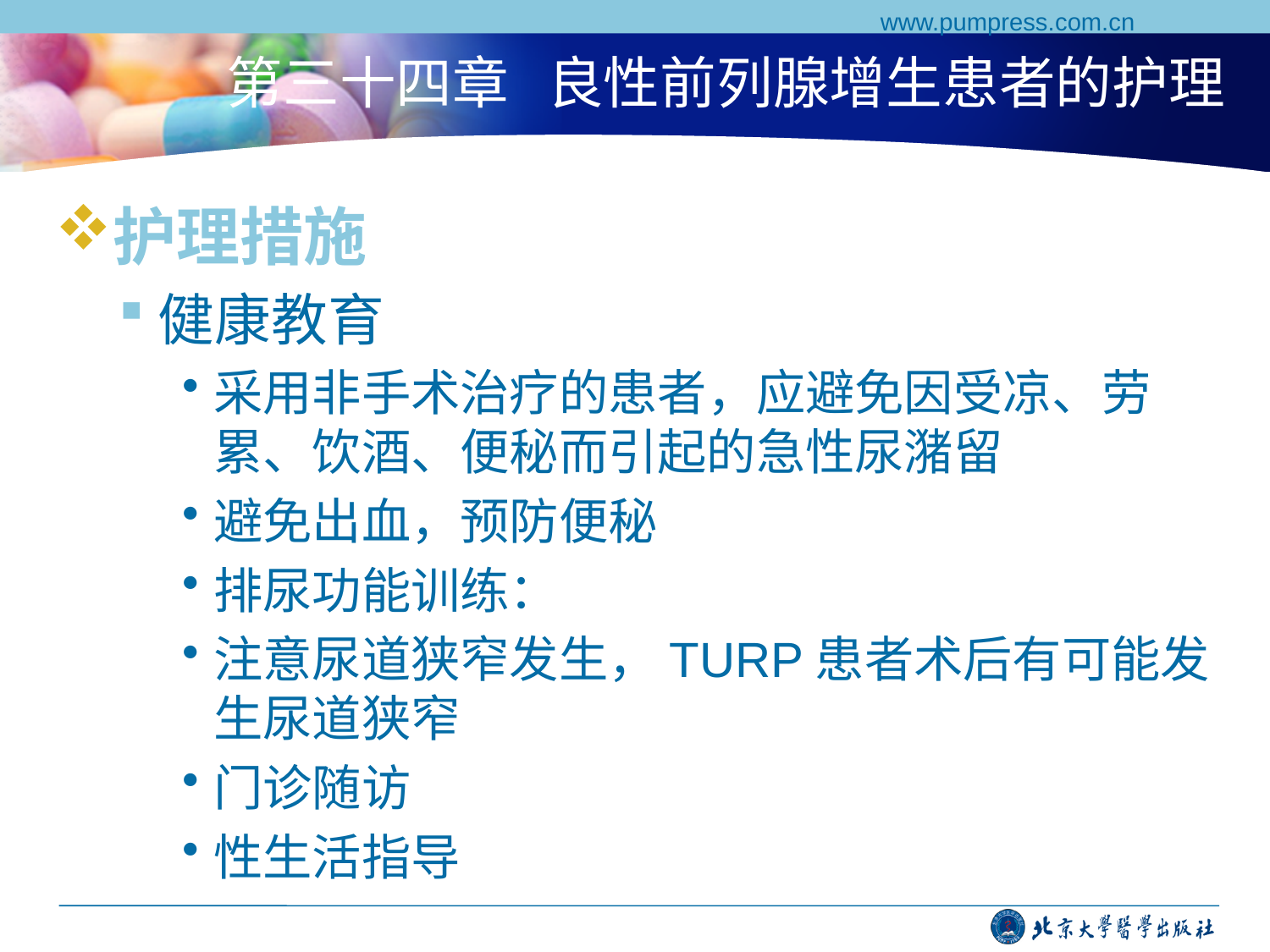

www.pumpress.com.cn
# 第三十四章   良性前列腺增生患者的护理
护理措施
健康教育
采用非手术治疗的患者，应避免因受凉、劳累、饮酒、便秘而引起的急性尿潴留
避免出血，预防便秘
排尿功能训练：
注意尿道狭窄发生，TURP患者术后有可能发生尿道狭窄
门诊随访
性生活指导